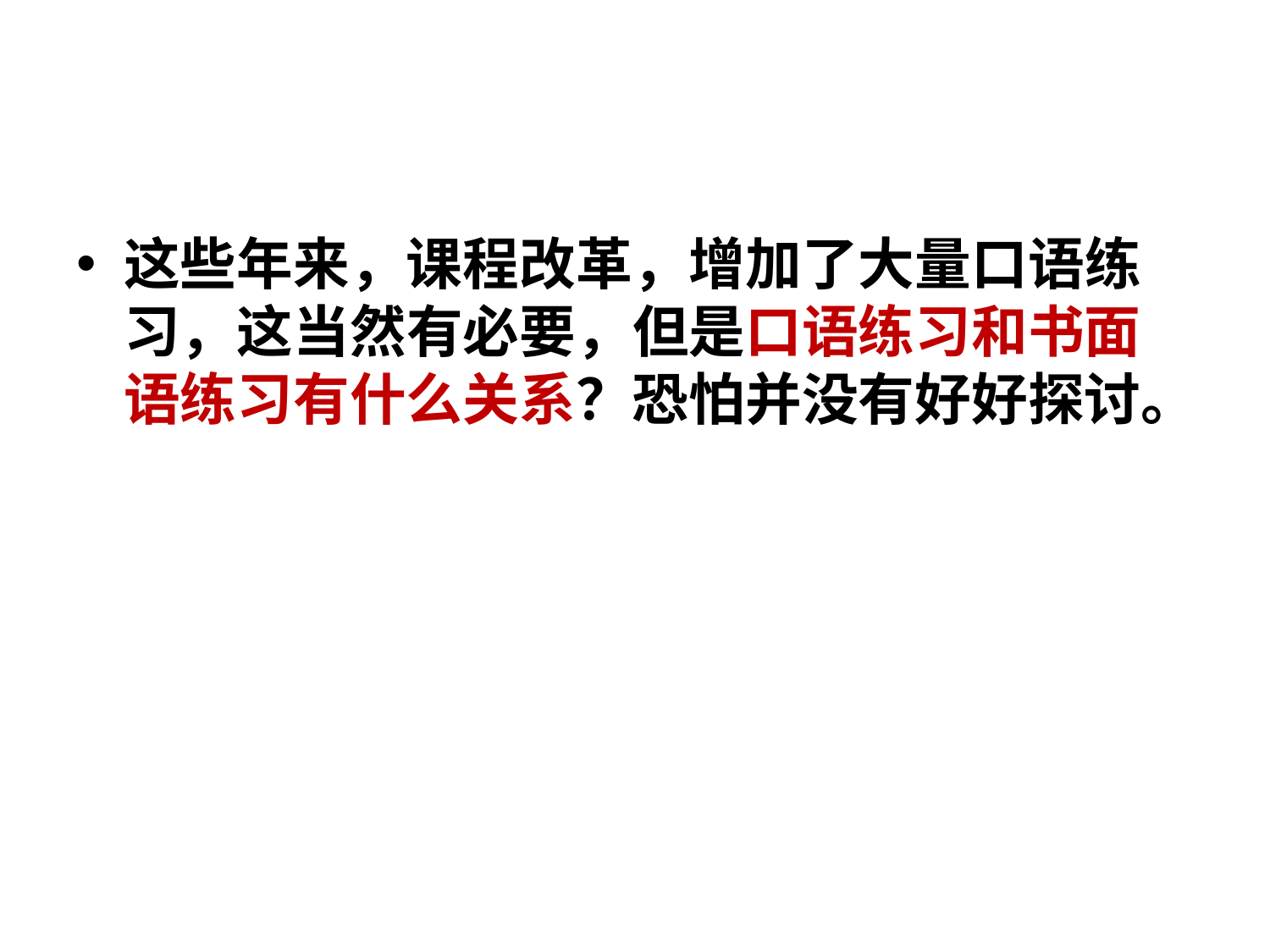

#
这些年来，课程改革，增加了大量口语练习，这当然有必要，但是口语练习和书面语练习有什么关系？恐怕并没有好好探讨。